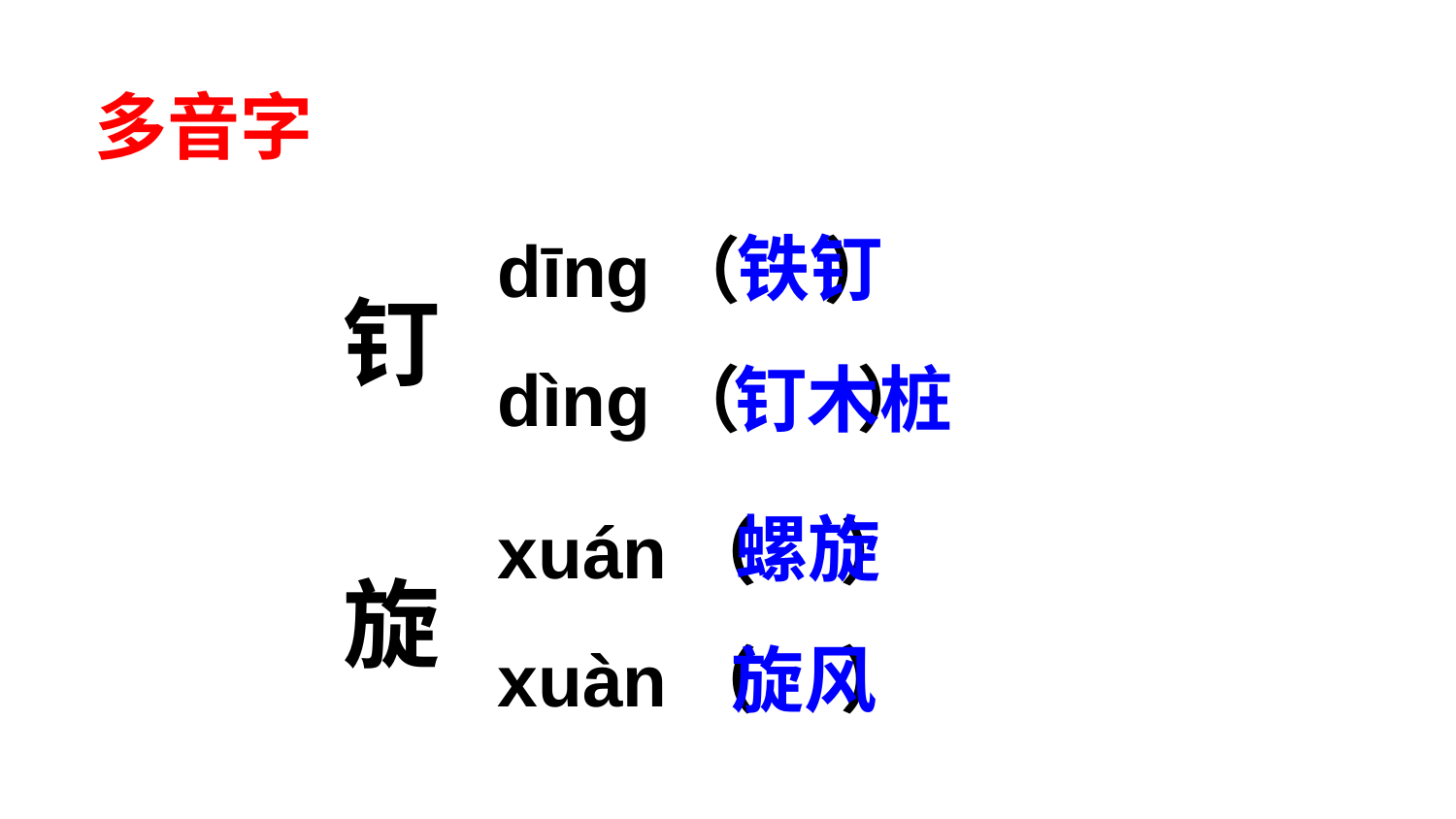

多音字
铁钉
dīnɡ（     ）

钉
dìnɡ（       ）
钉木桩
螺旋
xuán（     ）

旋
xuàn（     ）
旋风